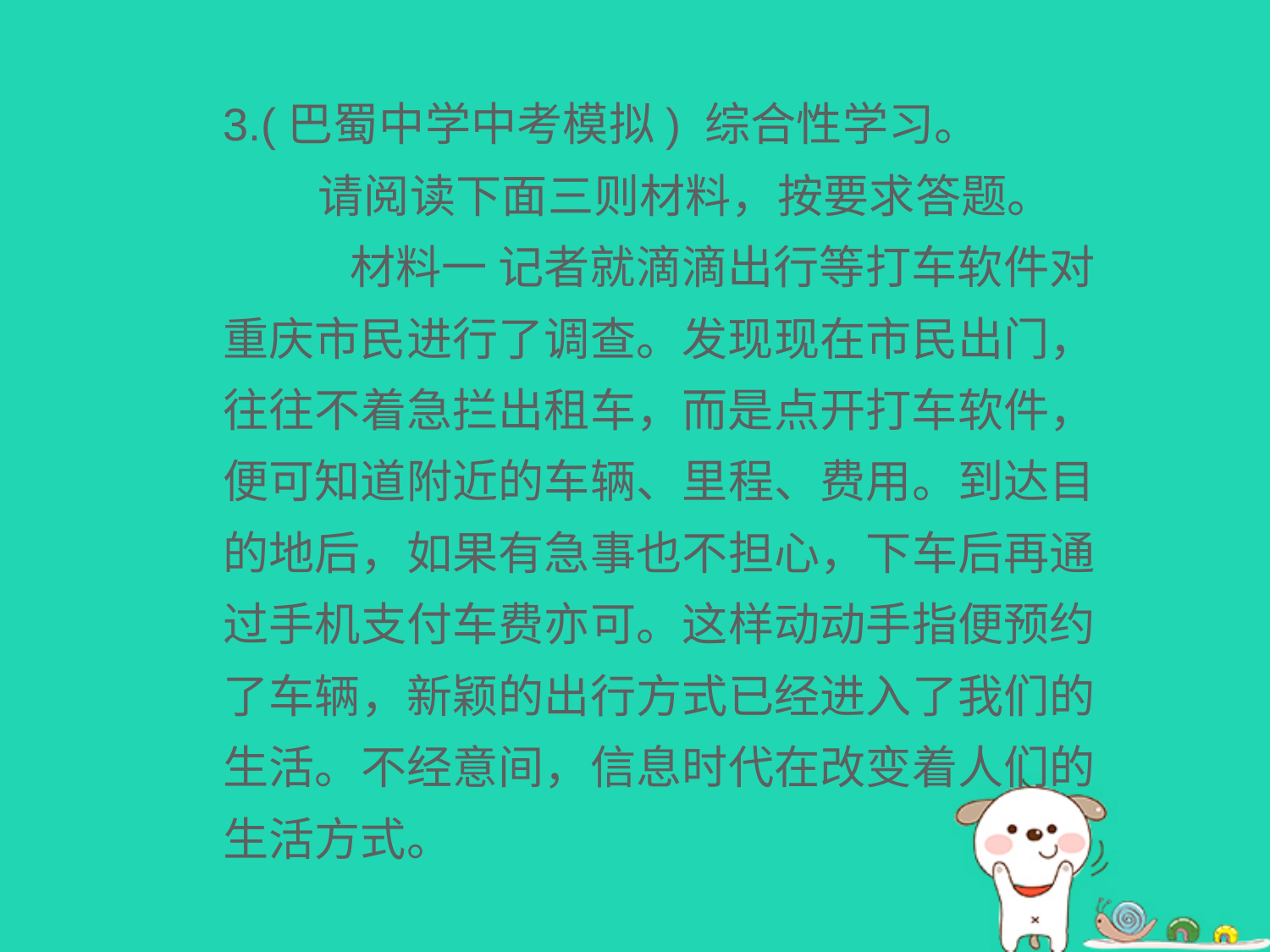

3.(巴蜀中学中考模拟) 综合性学习。
  请阅读下面三则材料，按要求答题。
	材料一 记者就滴滴出行等打车软件对重庆市民进行了调查。发现现在市民出门，往往不着急拦出租车，而是点开打车软件，便可知道附近的车辆、里程、费用。到达目的地后，如果有急事也不担心，下车后再通过手机支付车费亦可。这样动动手指便预约了车辆，新颖的出行方式已经进入了我们的生活。不经意间，信息时代在改变着人们的生活方式。